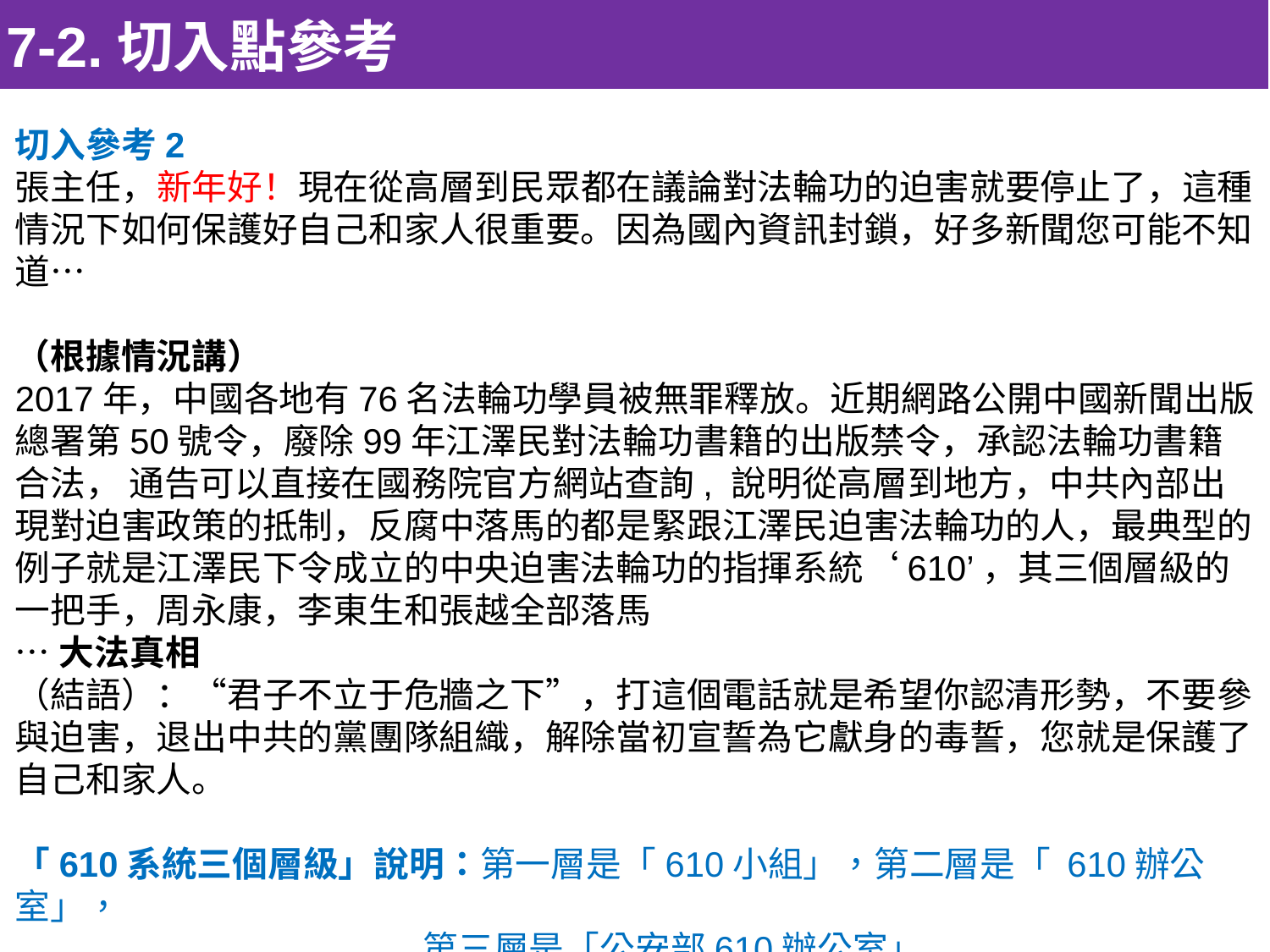

7-2.切入點參考
切入參考2
張主任，新年好！現在從高層到民眾都在議論對法輪功的迫害就要停止了，這種情況下如何保護好自己和家人很重要。因為國內資訊封鎖，好多新聞您可能不知道…

（根據情況講）
2017年，中國各地有76名法輪功學員被無罪釋放。近期網路公開中國新聞出版總署第50號令，廢除99年江澤民對法輪功書籍的出版禁令，承認法輪功書籍合法， 通告可以直接在國務院官方網站查詢, 說明從高層到地方，中共內部出現對迫害政策的抵制，反腐中落馬的都是緊跟江澤民迫害法輪功的人，最典型的例子就是江澤民下令成立的中央迫害法輪功的指揮系統‘610’，其三個層級的一把手，周永康，李東生和張越全部落馬
…大法真相
（結語）：“君子不立于危牆之下”，打這個電話就是希望你認清形勢，不要參與迫害，退出中共的黨團隊組織，解除當初宣誓為它獻身的毒誓，您就是保護了自己和家人。

「610系統三個層級」說明：第一層是「610小組」，第二層是「 610辦公室」，
                                                   第三層是「公安部610辦公室」